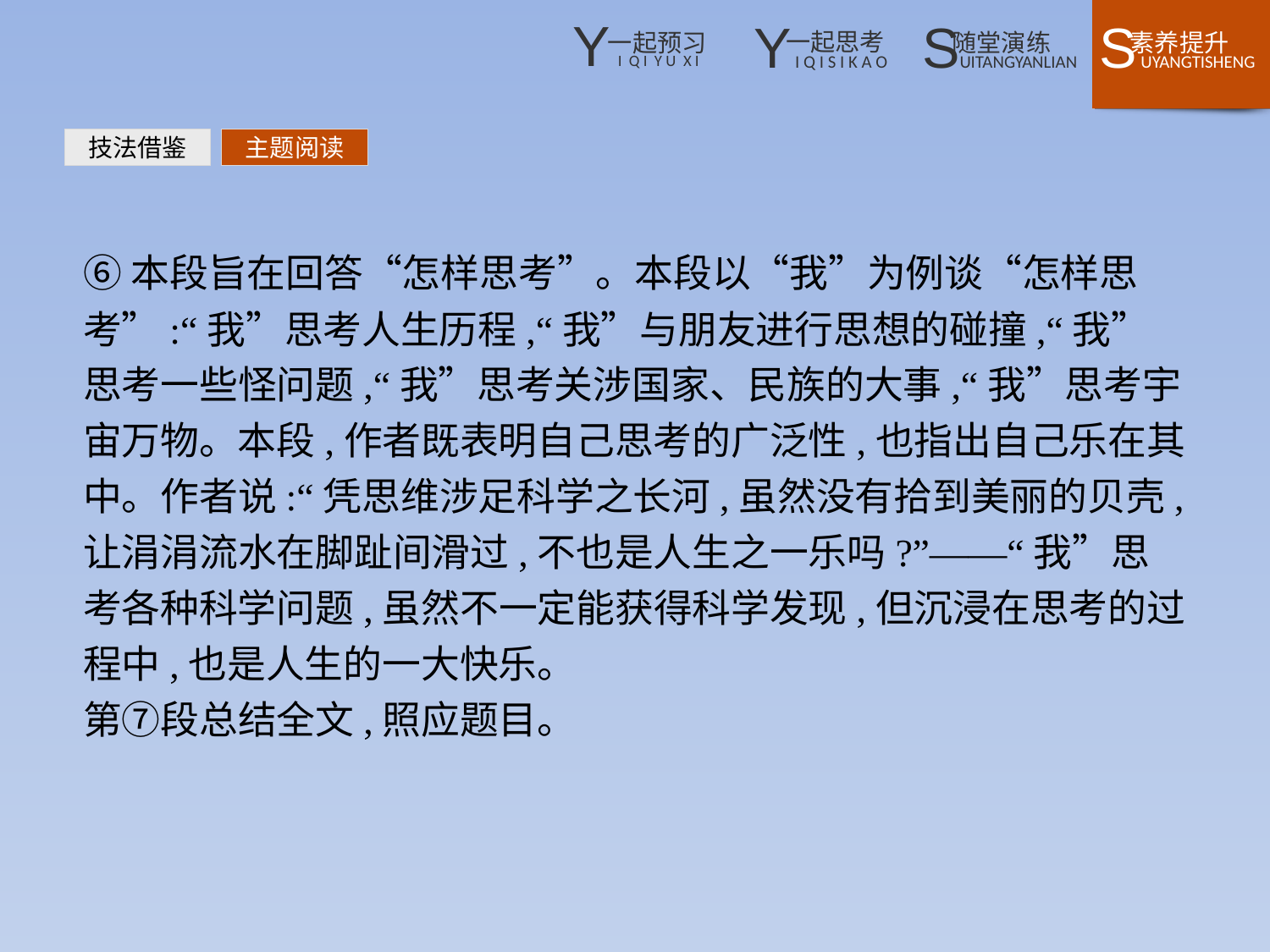

技法借鉴
主题阅读
⑥本段旨在回答“怎样思考”。本段以“我”为例谈“怎样思考”:“我”思考人生历程,“我”与朋友进行思想的碰撞,“我”思考一些怪问题,“我”思考关涉国家、民族的大事,“我”思考宇宙万物。本段,作者既表明自己思考的广泛性,也指出自己乐在其中。作者说:“凭思维涉足科学之长河,虽然没有拾到美丽的贝壳,让涓涓流水在脚趾间滑过,不也是人生之一乐吗?”——“我”思考各种科学问题,虽然不一定能获得科学发现,但沉浸在思考的过程中,也是人生的一大快乐。
第⑦段总结全文,照应题目。